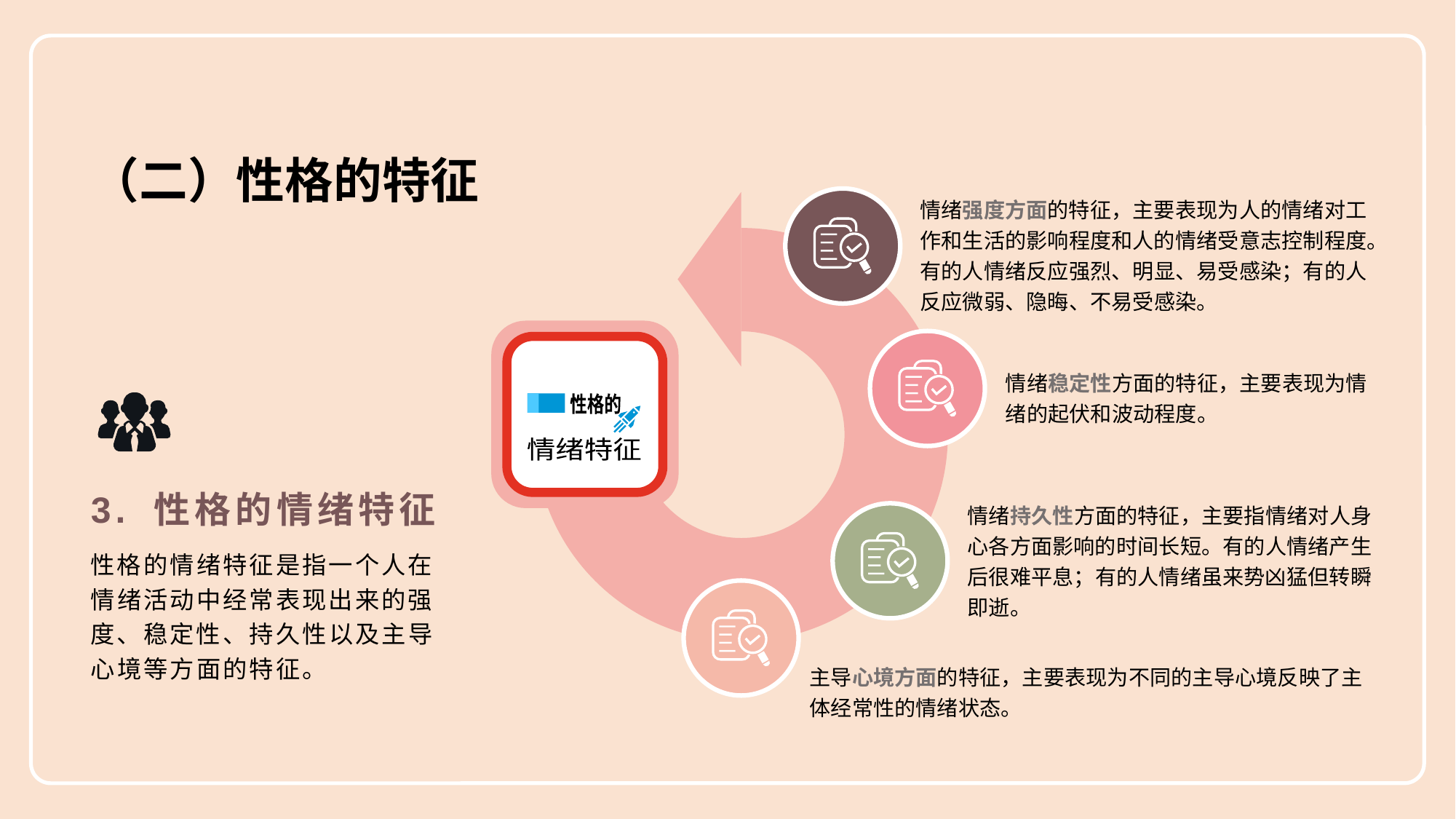

（二）性格的特征

情绪强度方面的特征，主要表现为人的情绪对工作和生活的影响程度和人的情绪受意志控制程度。有的人情绪反应强烈、明显、易受感染；有的人反应微弱、隐晦、不易受感染。

情绪稳定性方面的特征，主要表现为情绪的起伏和波动程度。

性格的

情绪特征
3. 性格的情绪特征
情绪持久性方面的特征，主要指情绪对人身心各方面影响的时间长短。有的人情绪产生后很难平息；有的人情绪虽来势凶猛但转瞬即逝。

性格的情绪特征是指一个人在情绪活动中经常表现出来的强度、稳定性、持久性以及主导心境等方面的特征。

主导心境方面的特征，主要表现为不同的主导心境反映了主体经常性的情绪状态。